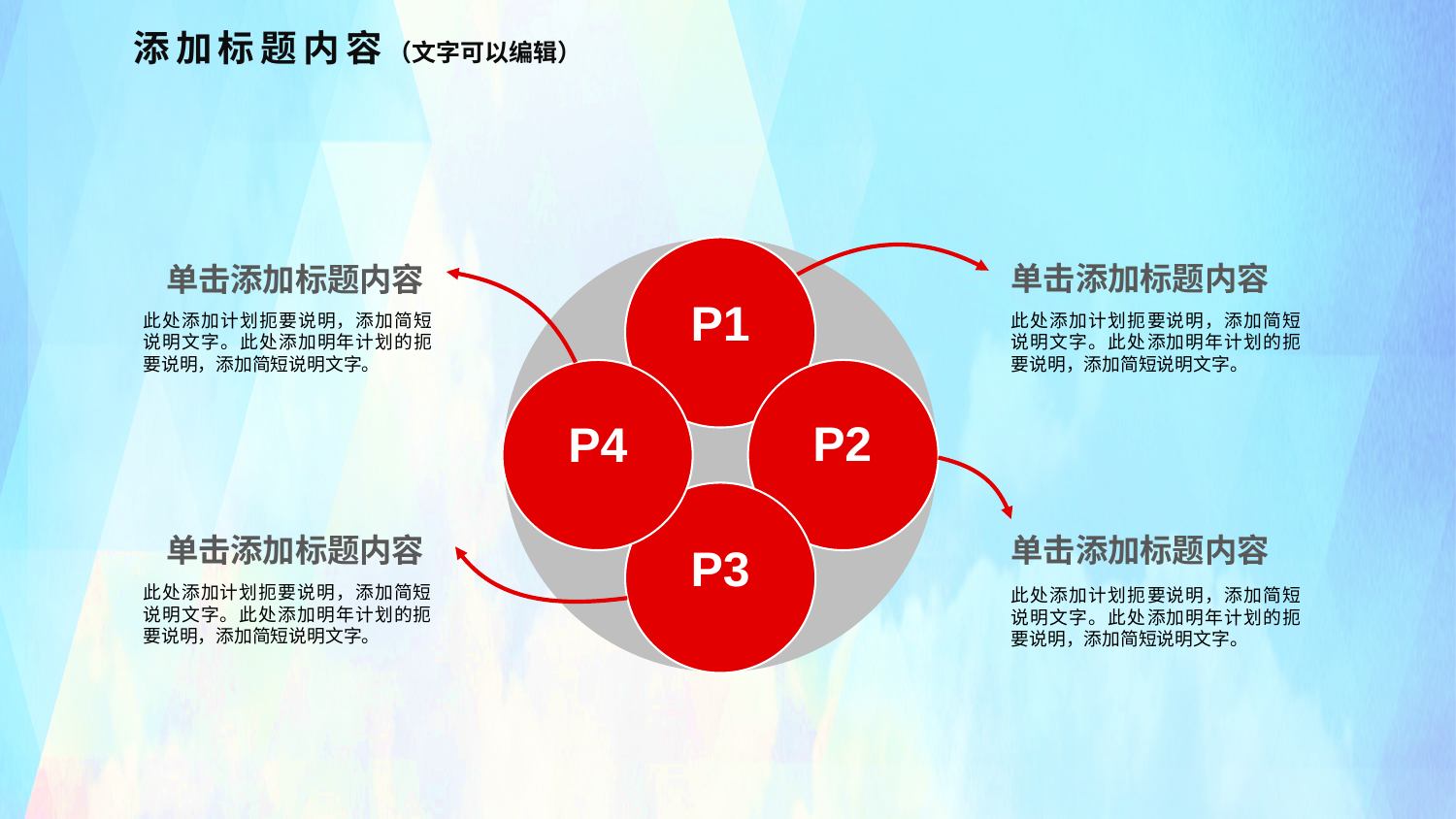

添加标题内容（文字可以编辑）

单击添加标题内容
单击添加标题内容

此处添加计划扼要说明，添加简短说明文字。此处添加明年计划的扼要说明，添加简短说明文字。
此处添加计划扼要说明，添加简短说明文字。此处添加明年计划的扼要说明，添加简短说明文字。
P1

P2
P4

单击添加标题内容
单击添加标题内容

P3
此处添加计划扼要说明，添加简短说明文字。此处添加明年计划的扼要说明，添加简短说明文字。
此处添加计划扼要说明，添加简短说明文字。此处添加明年计划的扼要说明，添加简短说明文字。